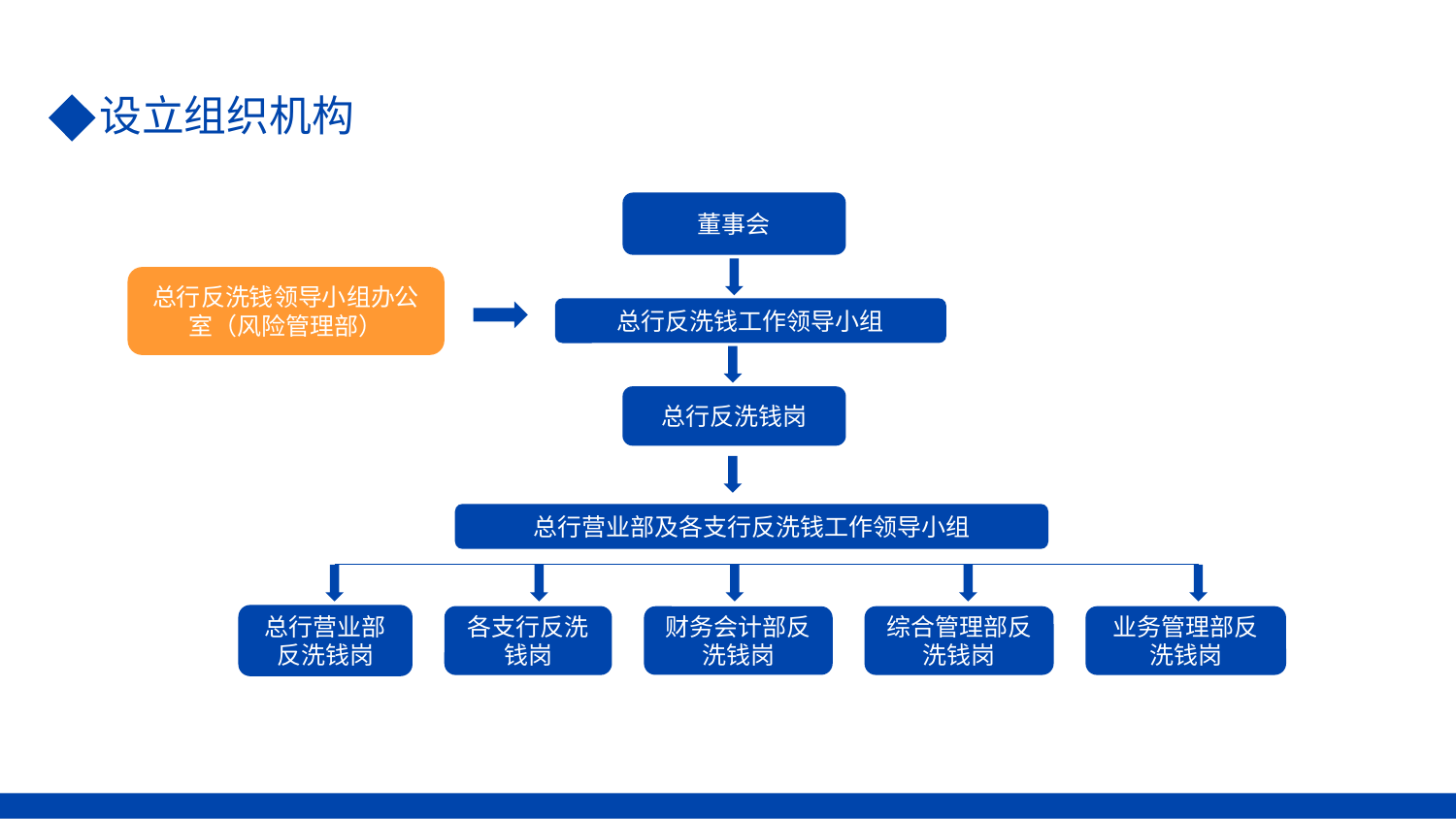

设立组织机构
董事会

总行反洗钱工作领导小组

总行反洗钱岗

总行营业部及各支行反洗钱工作领导小组

总行营业部反洗钱岗
各支行反洗钱岗
综合管理部反洗钱岗
业务管理部反洗钱岗
财务会计部反洗钱岗
总行反洗钱领导小组办公室（风险管理部）